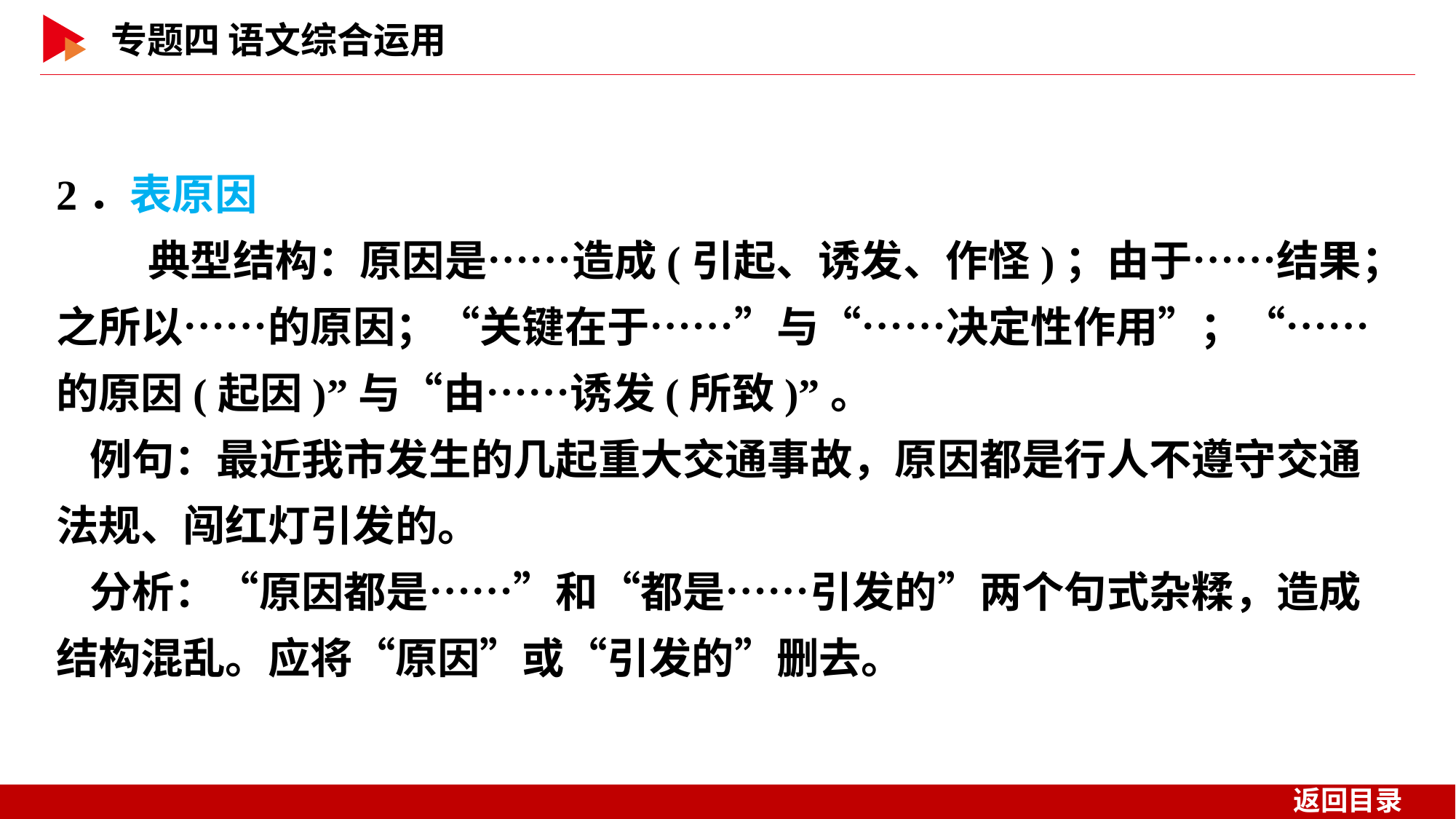

2．表原因
     典型结构：原因是……造成(引起、诱发、作怪)；由于……结果；之所以……的原因；“关键在于……”与“……决定性作用”；“……的原因(起因)”与“由……诱发(所致)”。
例句：最近我市发生的几起重大交通事故，原因都是行人不遵守交通法规、闯红灯引发的。
分析：“原因都是……”和“都是……引发的”两个句式杂糅，造成结构混乱。应将“原因”或“引发的”删去。